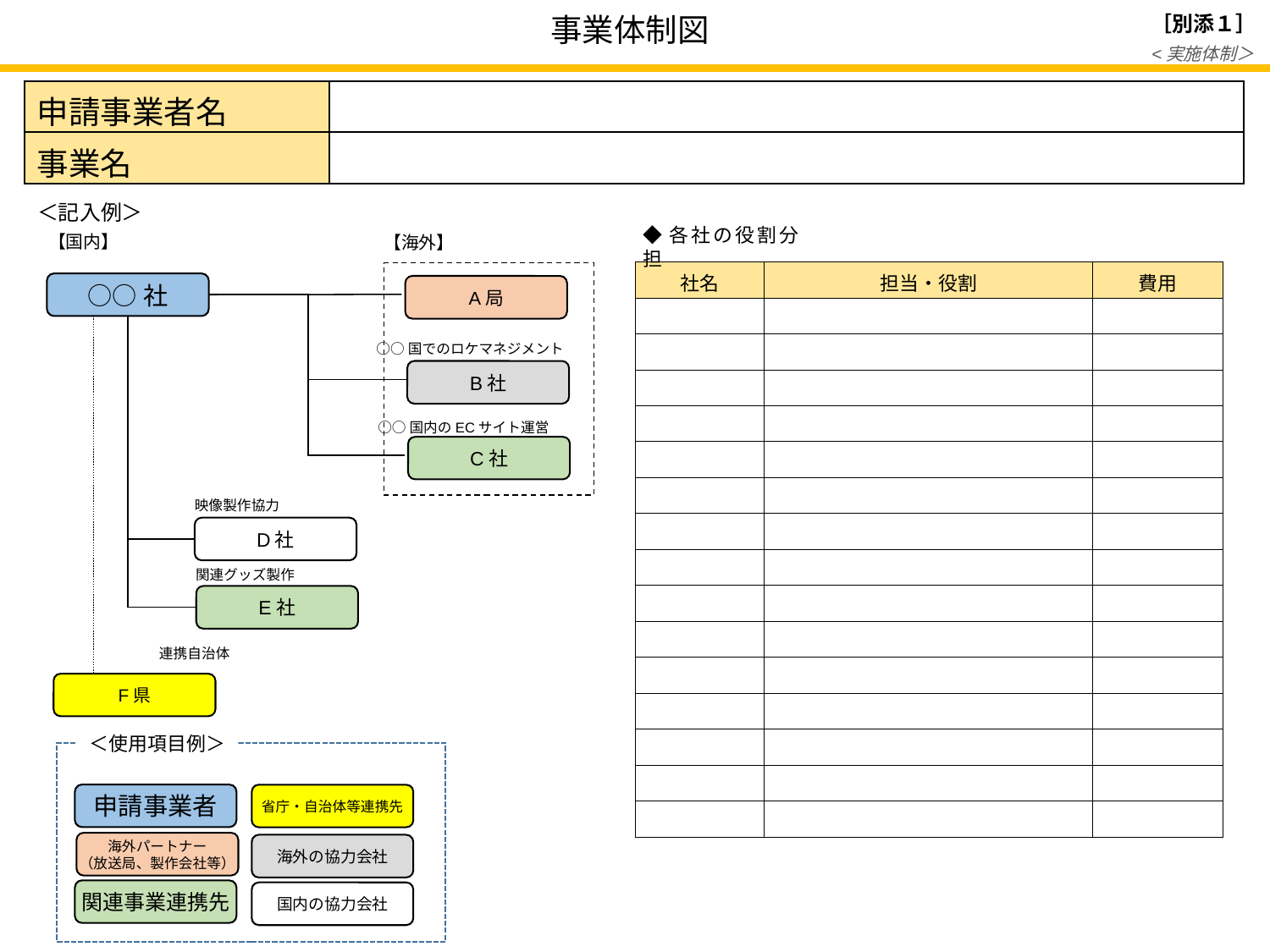

事業体制図
| 申請事業者名 |  |
| --- | --- |
| 事業名 |  |
＜記入例＞
◆各社の役割分担
【国内】
【海外】
| 社名 | 担当・役割 | 費用 |
| --- | --- | --- |
|  |  |  |
|  |  |  |
|  |  |  |
|  |  |  |
|  |  |  |
|  |  |  |
|  |  |  |
|  |  |  |
|  |  |  |
|  |  |  |
|  |  |  |
|  |  |  |
|  |  |  |
|  |  |  |
|  |  |  |

○○社
A局
               ○○国でのロケマネジメント
B社
              ○○国内のECサイト運営
C社
映像製作協力
D社
関連グッズ製作
E社
連携自治体
F県
＜使用項目例＞

申請事業者
省庁・自治体等連携先
海外パートナー
（放送局、製作会社等）
海外の協力会社
関連事業連携先
国内の協力会社